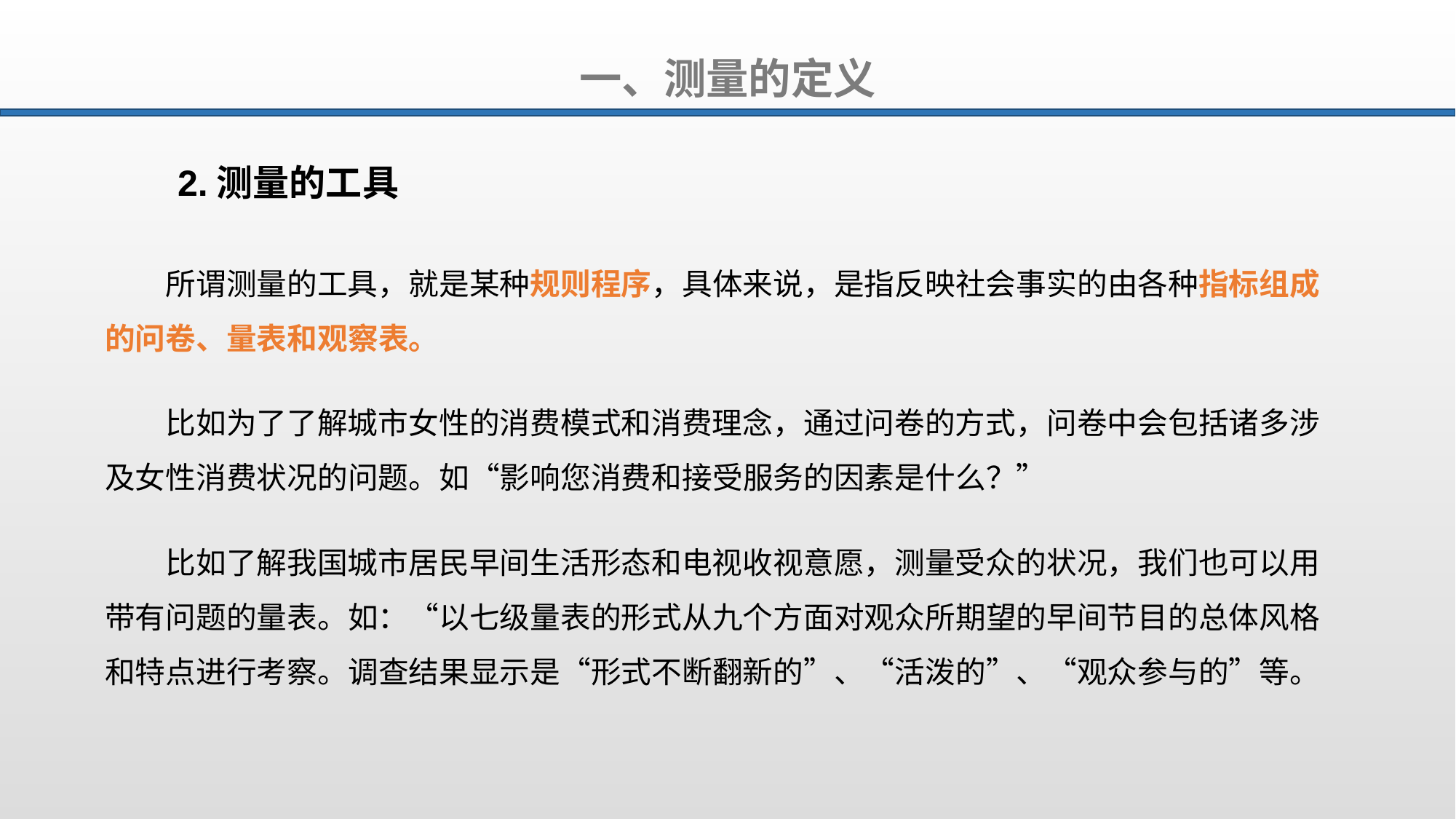

一、测量的定义

2.测量的工具
所谓测量的工具，就是某种规则程序，具体来说，是指反映社会事实的由各种指标组成的问卷、量表和观察表。
比如为了了解城市女性的消费模式和消费理念，通过问卷的方式，问卷中会包括诸多涉及女性消费状况的问题。如“影响您消费和接受服务的因素是什么？”
比如了解我国城市居民早间生活形态和电视收视意愿，测量受众的状况，我们也可以用带有问题的量表。如：“以七级量表的形式从九个方面对观众所期望的早间节目的总体风格和特点进行考察。调查结果显示是“形式不断翻新的”、“活泼的”、“观众参与的”等。